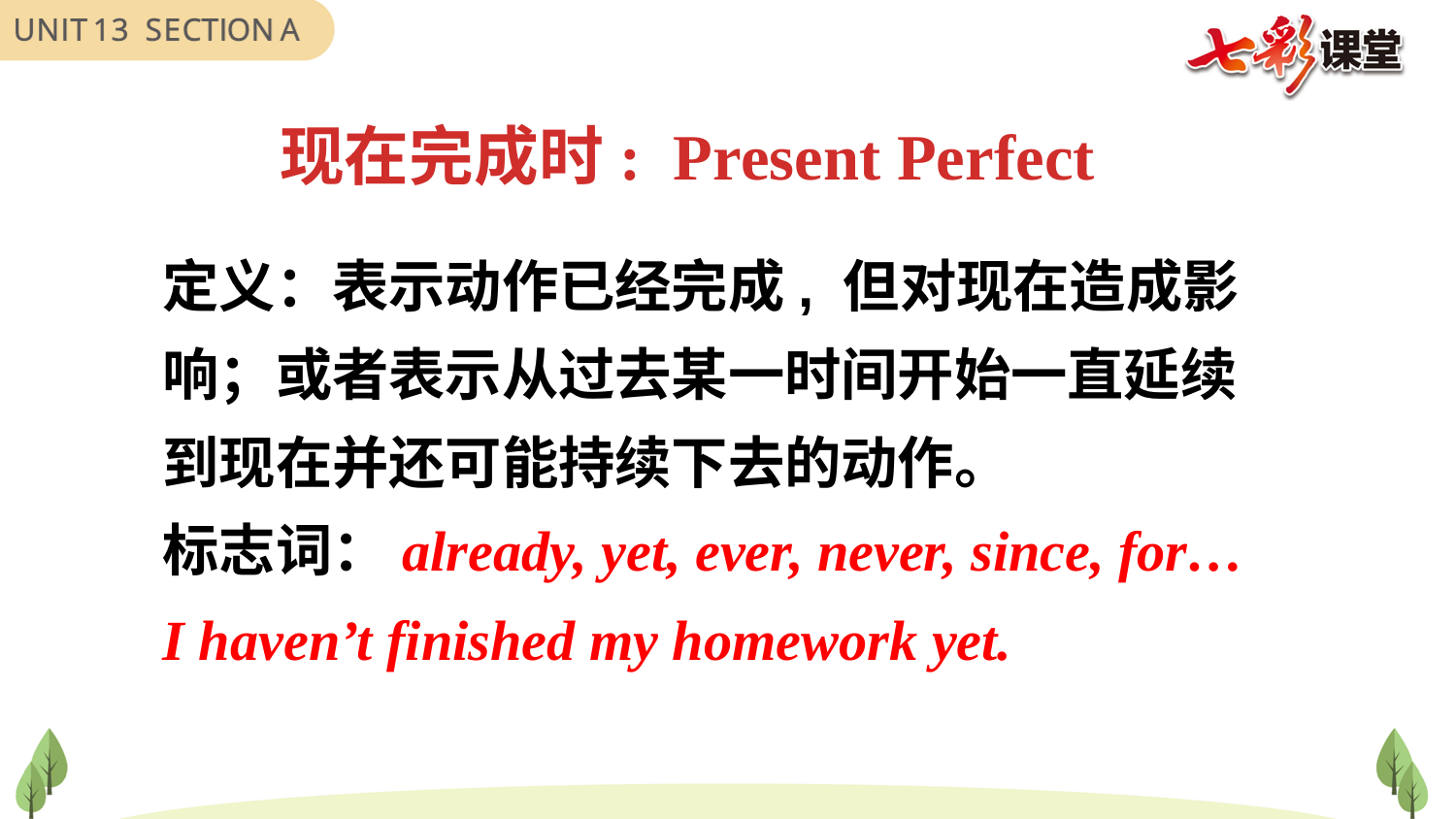

现在完成时:  Present Perfect
定义：表示动作已经完成, 但对现在造成影响；或者表示从过去某一时间开始一直延续到现在并还可能持续下去的动作。
标志词：already, yet, ever, never, since, for…
I haven’t finished my homework yet.